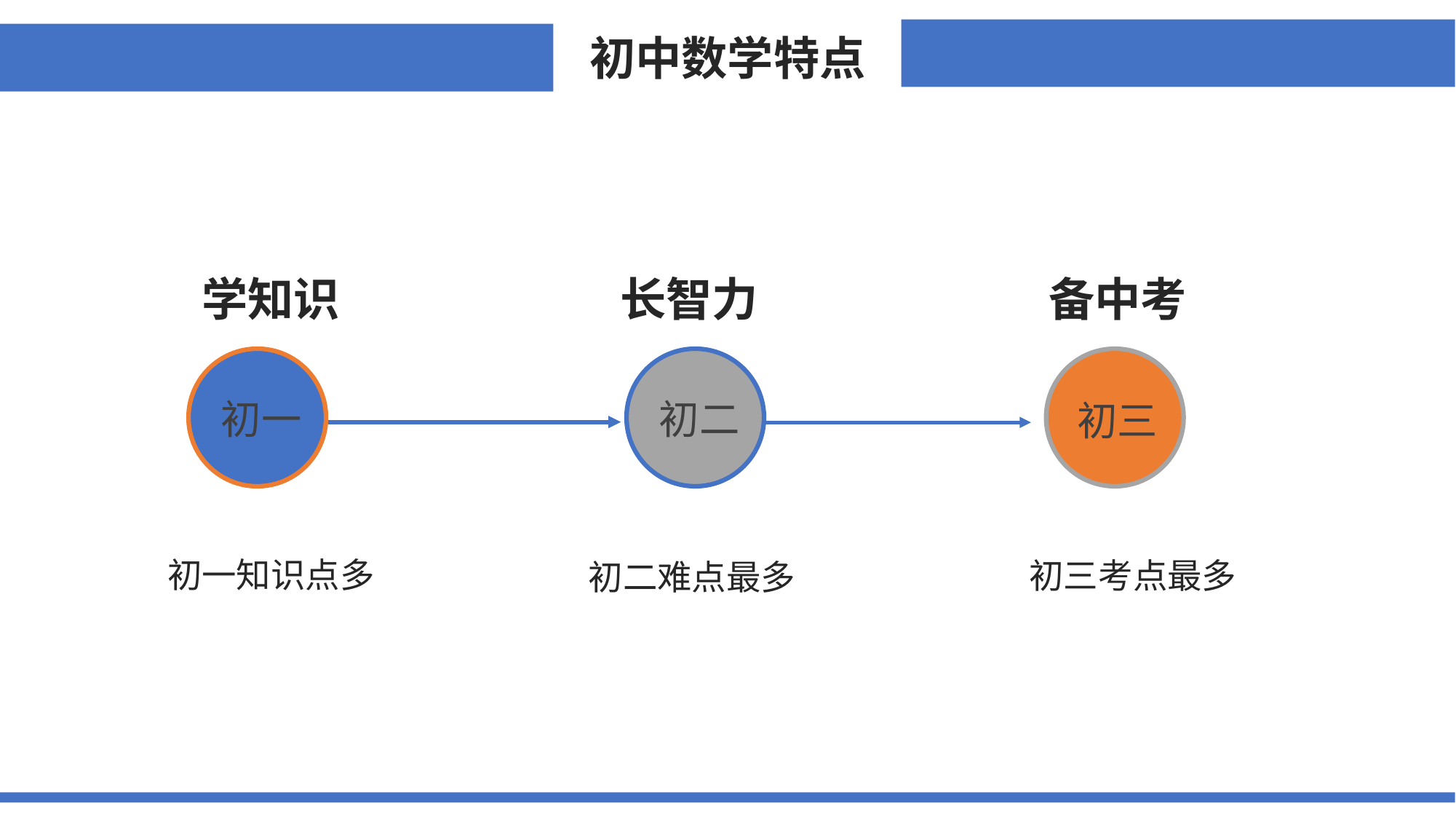

初中数学特点
学知识
长智力
备中考

初一

初三

初二
初一知识点多
初三考点最多
初二难点最多